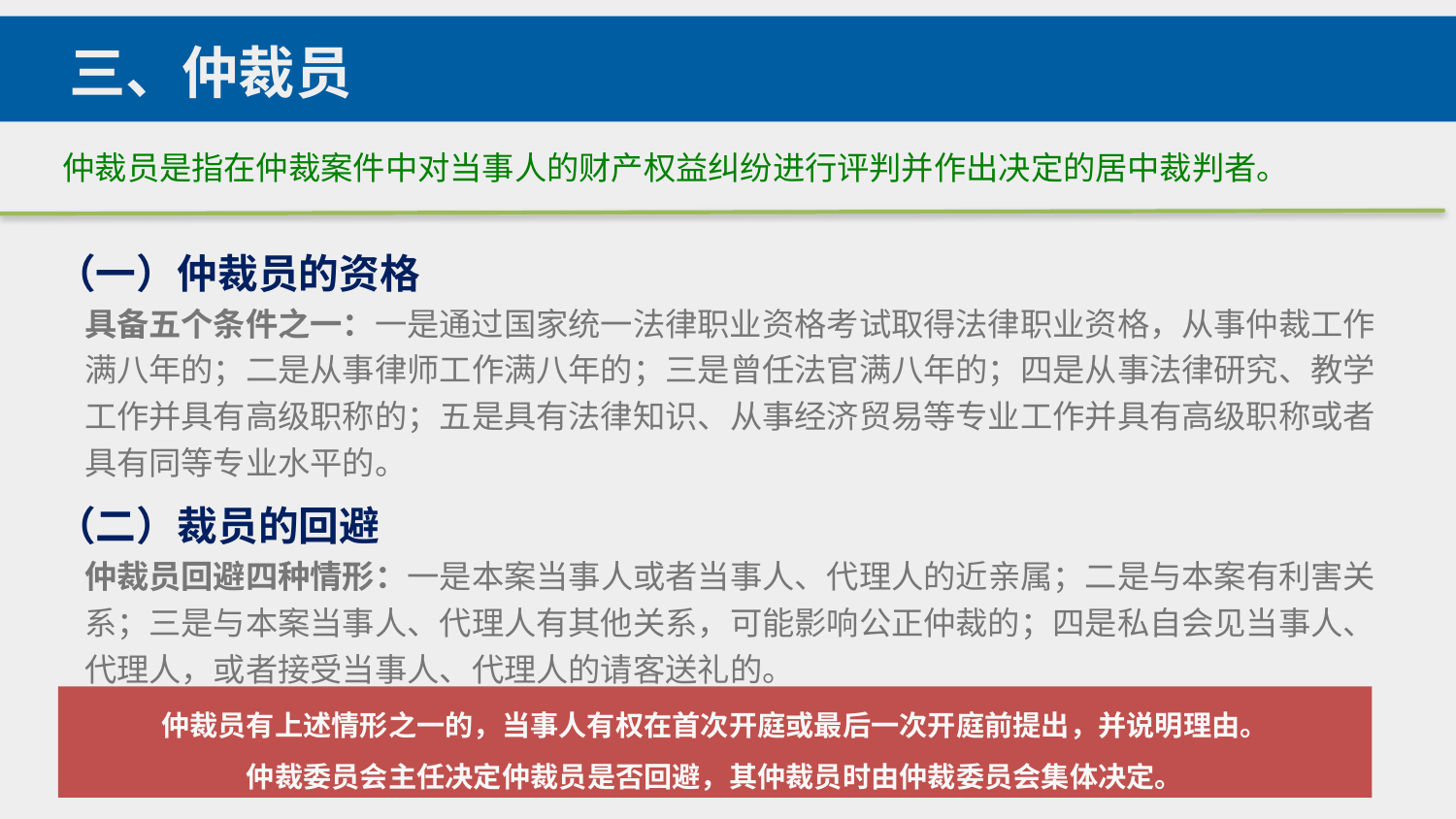

三、仲裁员
仲裁员是指在仲裁案件中对当事人的财产权益纠纷进行评判并作出决定的居中裁判者。
（一）仲裁员的资格
具备五个条件之一：一是通过国家统一法律职业资格考试取得法律职业资格，从事仲裁工作满八年的；二是从事律师工作满八年的；三是曾任法官满八年的；四是从事法律研究、教学工作并具有高级职称的；五是具有法律知识、从事经济贸易等专业工作并具有高级职称或者具有同等专业水平的。
（二）裁员的回避
仲裁员回避四种情形：一是本案当事人或者当事人、代理人的近亲属；二是与本案有利害关系；三是与本案当事人、代理人有其他关系，可能影响公正仲裁的；四是私自会见当事人、代理人，或者接受当事人、代理人的请客送礼的。
仲裁员有上述情形之一的，当事人有权在首次开庭或最后一次开庭前提出，并说明理由。
仲裁委员会主任决定仲裁员是否回避，其仲裁员时由仲裁委员会集体决定。